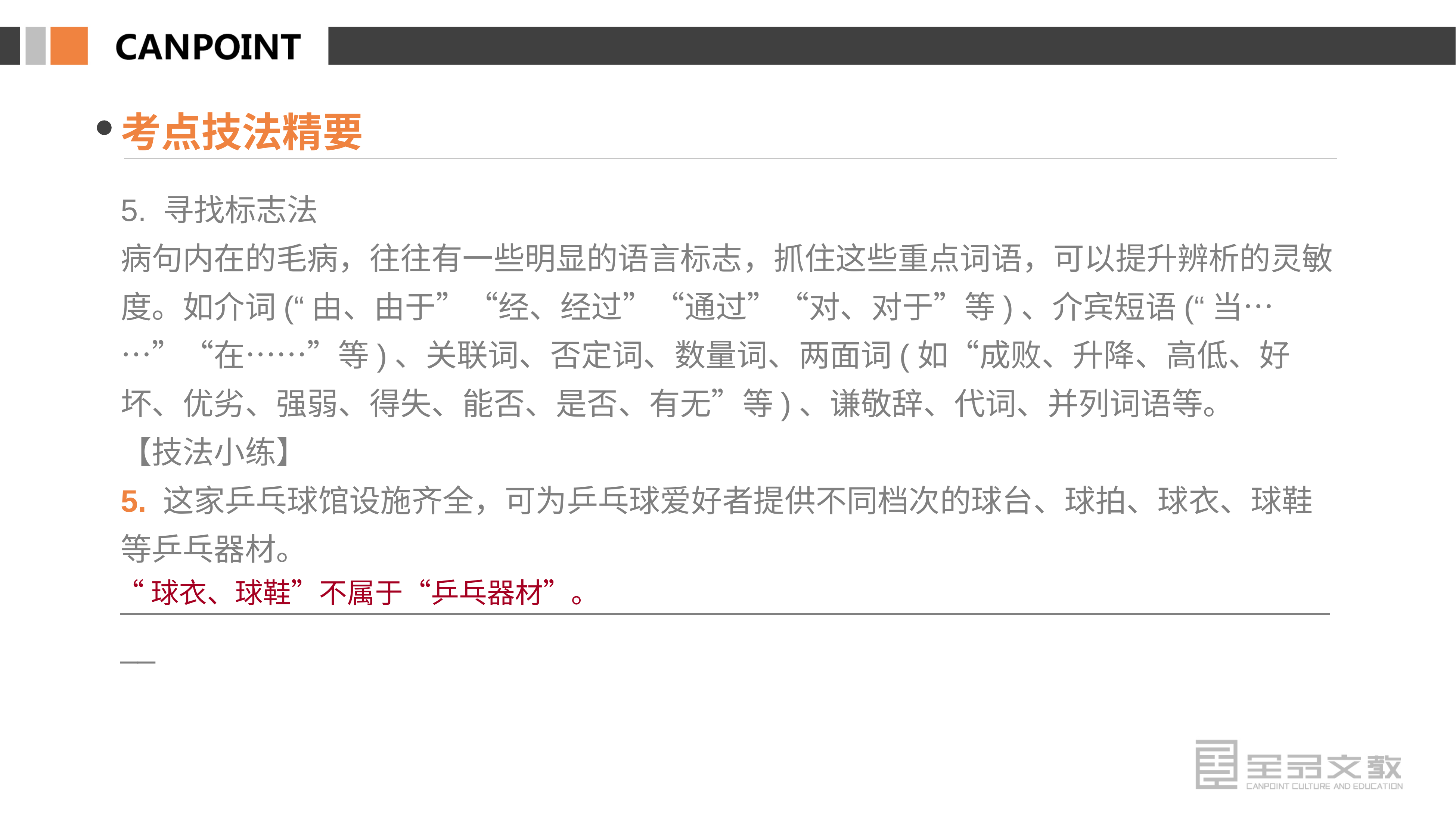

考点技法精要

5. 寻找标志法
病句内在的毛病，往往有一些明显的语言标志，抓住这些重点词语，可以提升辨析的灵敏度。如介词(“由、由于”“经、经过”“通过”“对、对于”等)、介宾短语(“当……”“在……”等)、关联词、否定词、数量词、两面词(如“成败、升降、高低、好坏、优劣、强弱、得失、能否、是否、有无”等)、谦敬辞、代词、并列词语等。
【技法小练】
5. 这家乒乓球馆设施齐全，可为乒乓球爱好者提供不同档次的球台、球拍、球衣、球鞋等乒乓器材。
________________________________________________________________________

“球衣、球鞋”不属于“乒乓器材”。